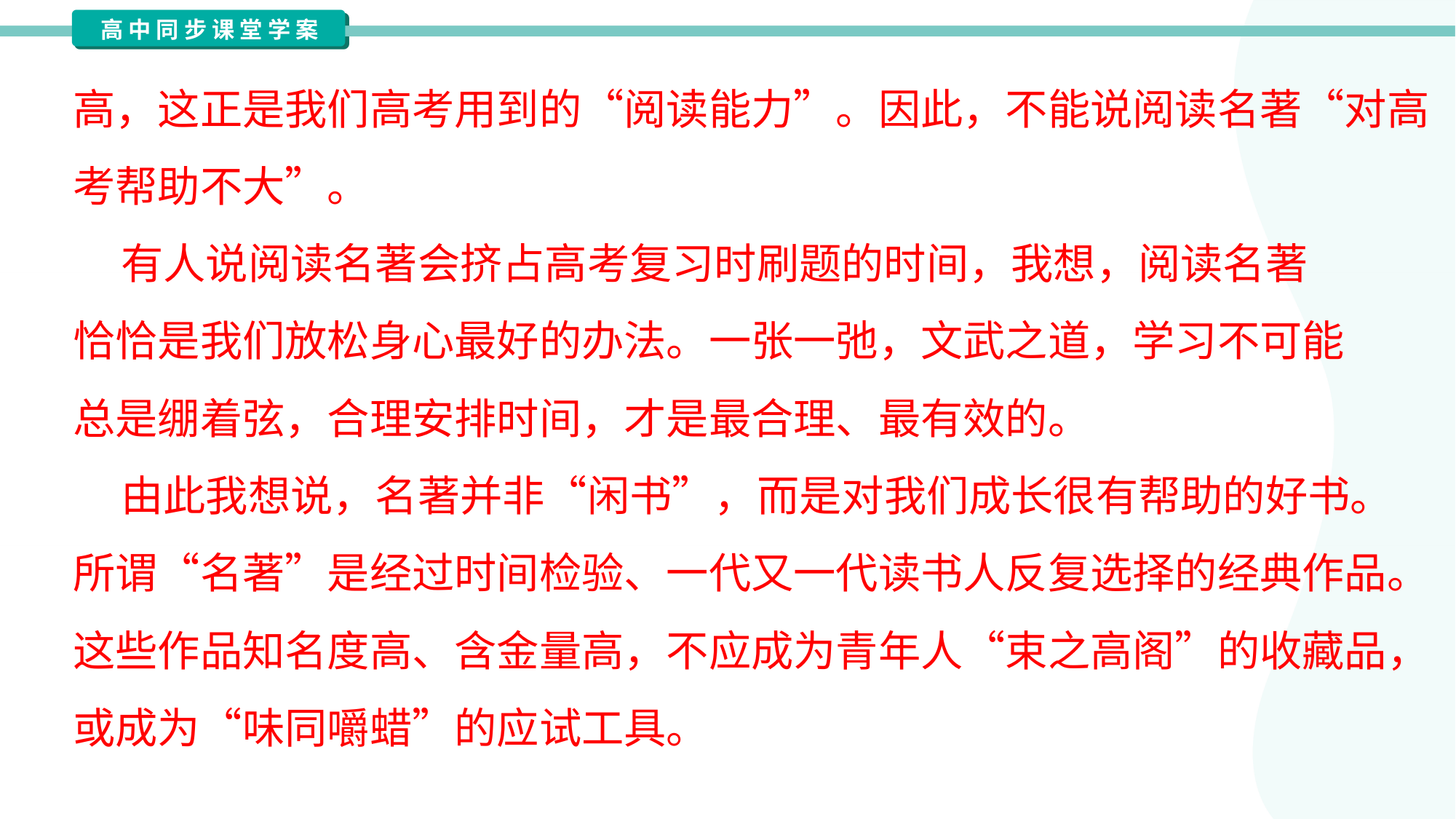

高，这正是我们高考用到的“阅读能力”。因此，不能说阅读名著“对高
考帮助不大”。
    有人说阅读名著会挤占高考复习时刷题的时间，我想，阅读名著
恰恰是我们放松身心最好的办法。一张一弛，文武之道，学习不可能
总是绷着弦，合理安排时间，才是最合理、最有效的。
    由此我想说，名著并非“闲书”，而是对我们成长很有帮助的好书。
所谓“名著”是经过时间检验、一代又一代读书人反复选择的经典作品。
这些作品知名度高、含金量高，不应成为青年人“束之高阁”的收藏品，
或成为“味同嚼蜡”的应试工具。